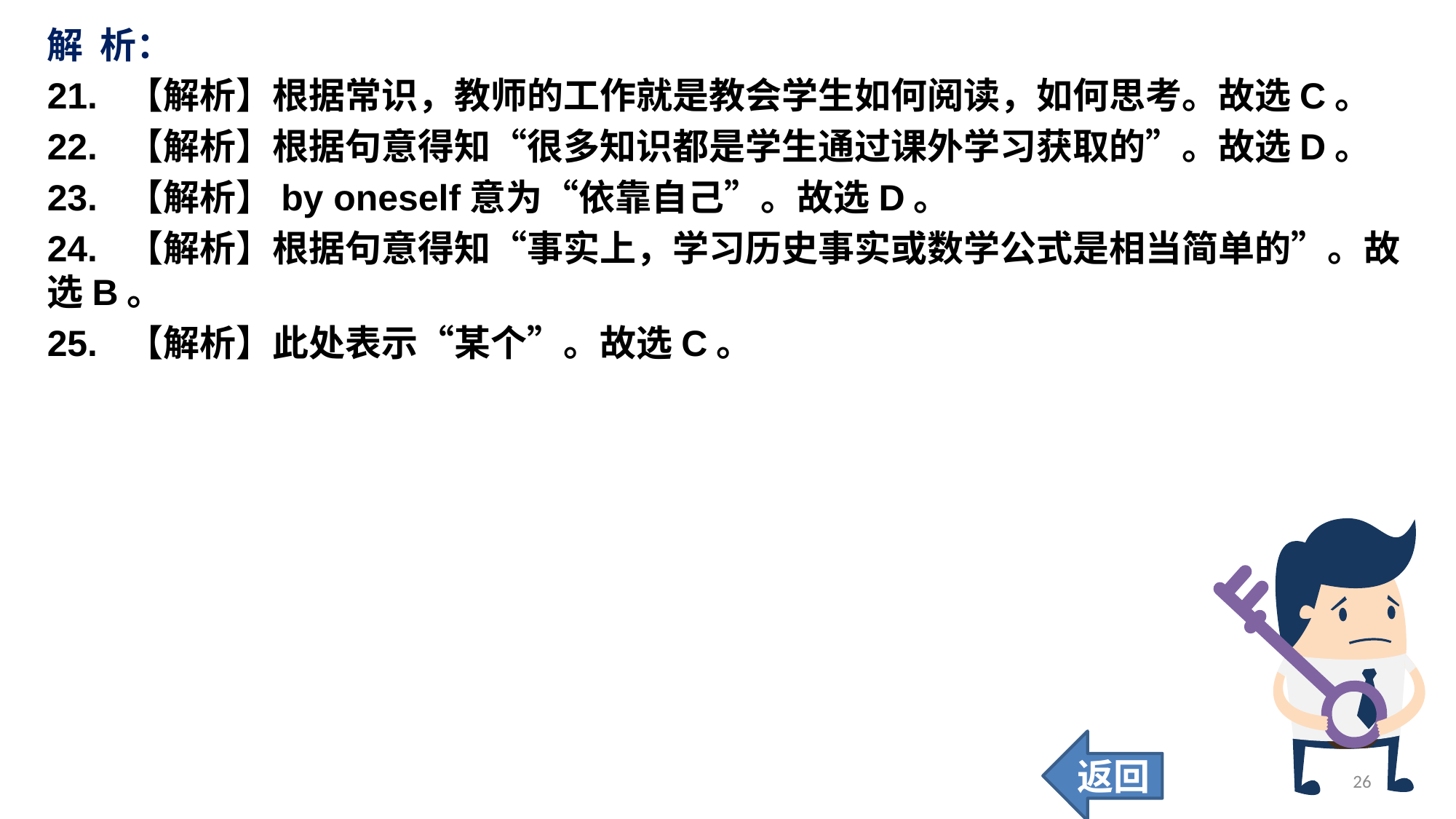

解  析：
21.  【解析】根据常识，教师的工作就是教会学生如何阅读，如何思考。故选C。
22.  【解析】根据句意得知“很多知识都是学生通过课外学习获取的”。故选D。
23.  【解析】by oneself意为“依靠自己”。故选D。
24.  【解析】根据句意得知“事实上，学习历史事实或数学公式是相当简单的”。故选B。
25.  【解析】此处表示“某个”。故选C。

返回
26